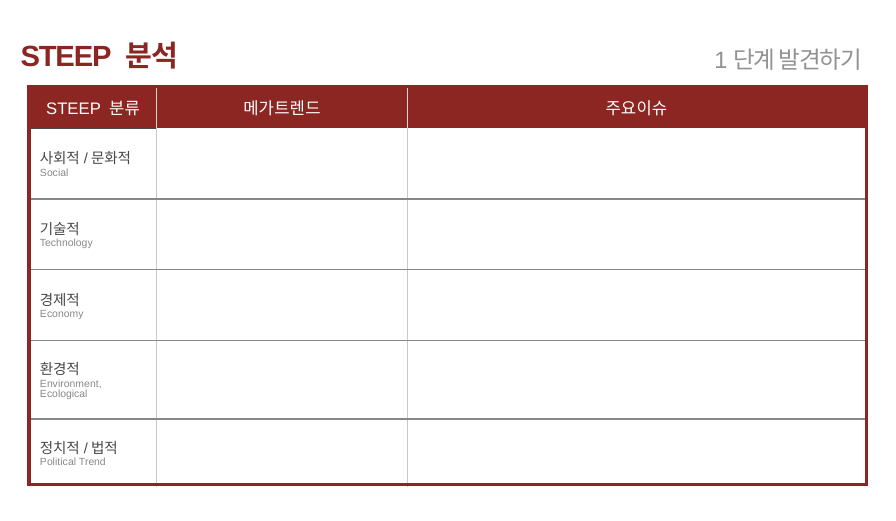

STEEP 분석
1단계 발견하기

| STEEP 분류 | 메가트렌드 | 주요이슈 |  |  |  |  |
| --- | --- | --- | --- | --- | --- | --- |
| 사회적/문화적 Social |  |  |  |  |  |  |
| 기술적 Technology |  |  |  |  |  |  |
| 경제적 Economy |  |  |  |  |  |  |
| 환경적 Environment, Ecological |  |  |  |  |  |  |
| 정치적/법적 Political Trend |  |  |  |  |  |  |